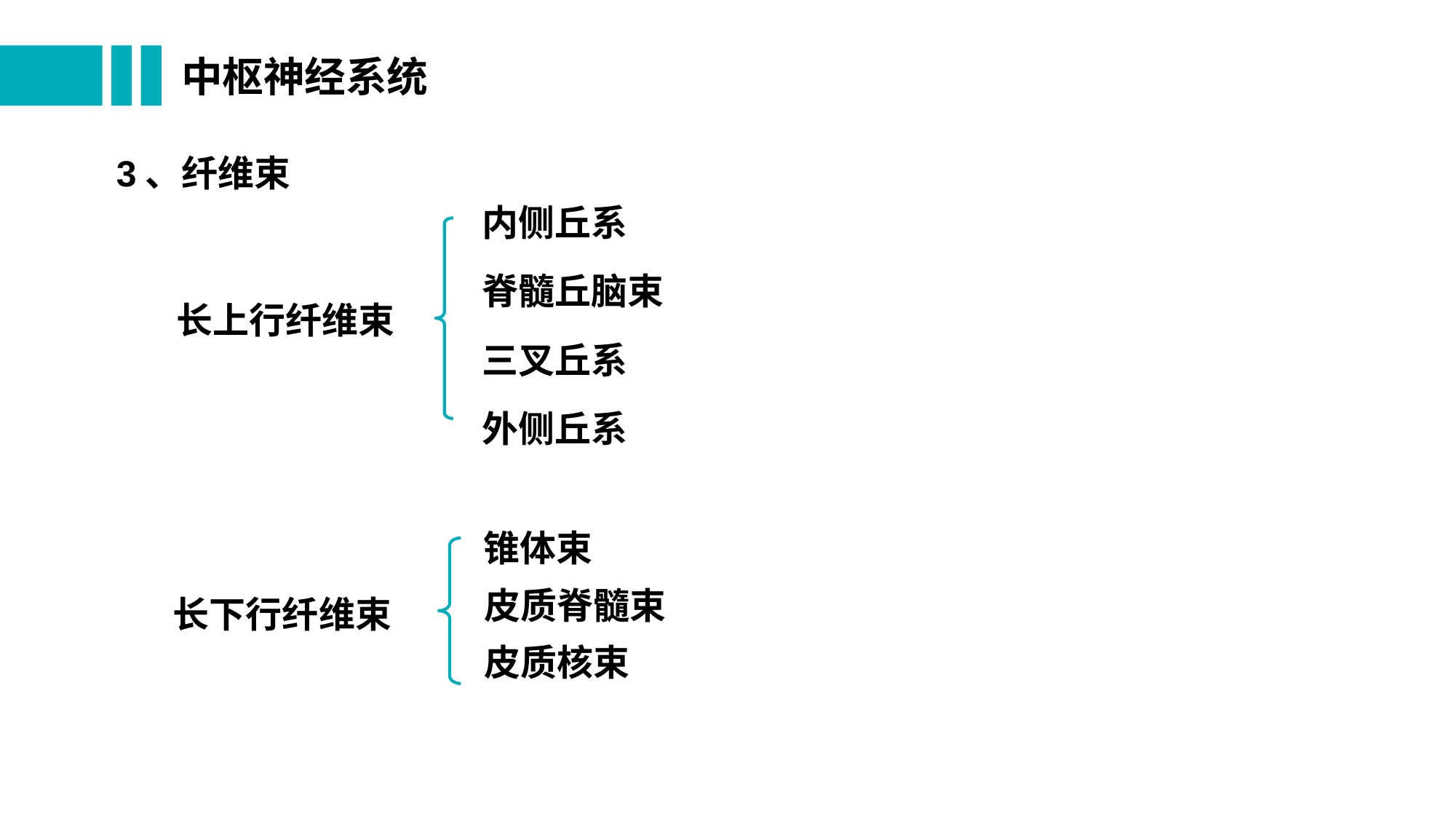

# 中枢神经系统

3、纤维束
内侧丘系

脊髓丘脑束
长上行纤维束
三叉丘系
外侧丘系
锥体束

皮质脊髓束
长下行纤维束
皮质核束